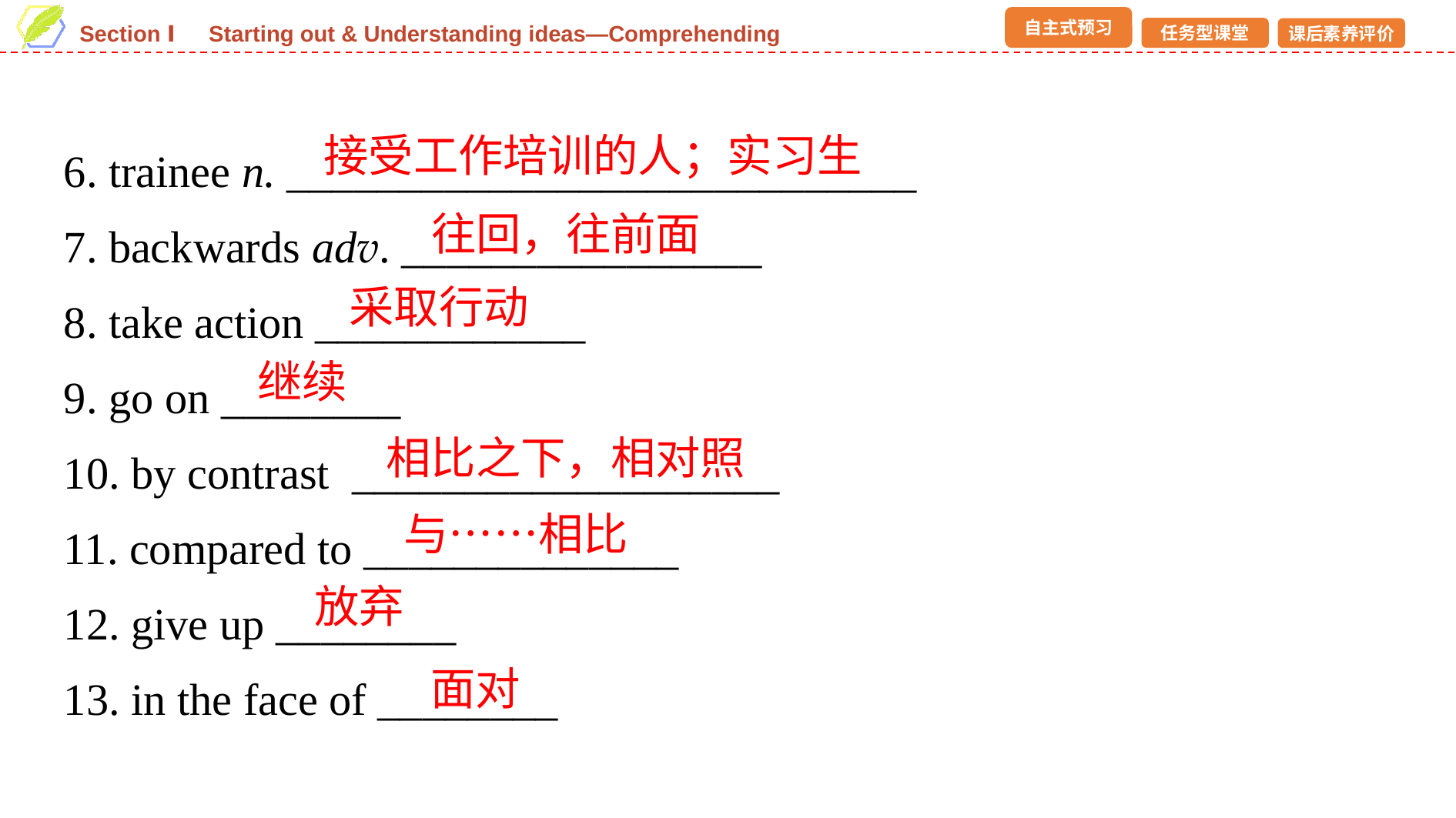

6. trainee n. ____________________________
7. backwards adv. ________________
8. take action ____________
9. go on ________
10. by contrast  ___________________
11. compared to ______________
12. give up ________
13. in the face of ________
接受工作培训的人；实习生
往回，往前面
采取行动
继续
相比之下，相对照
与……相比
放弃
面对